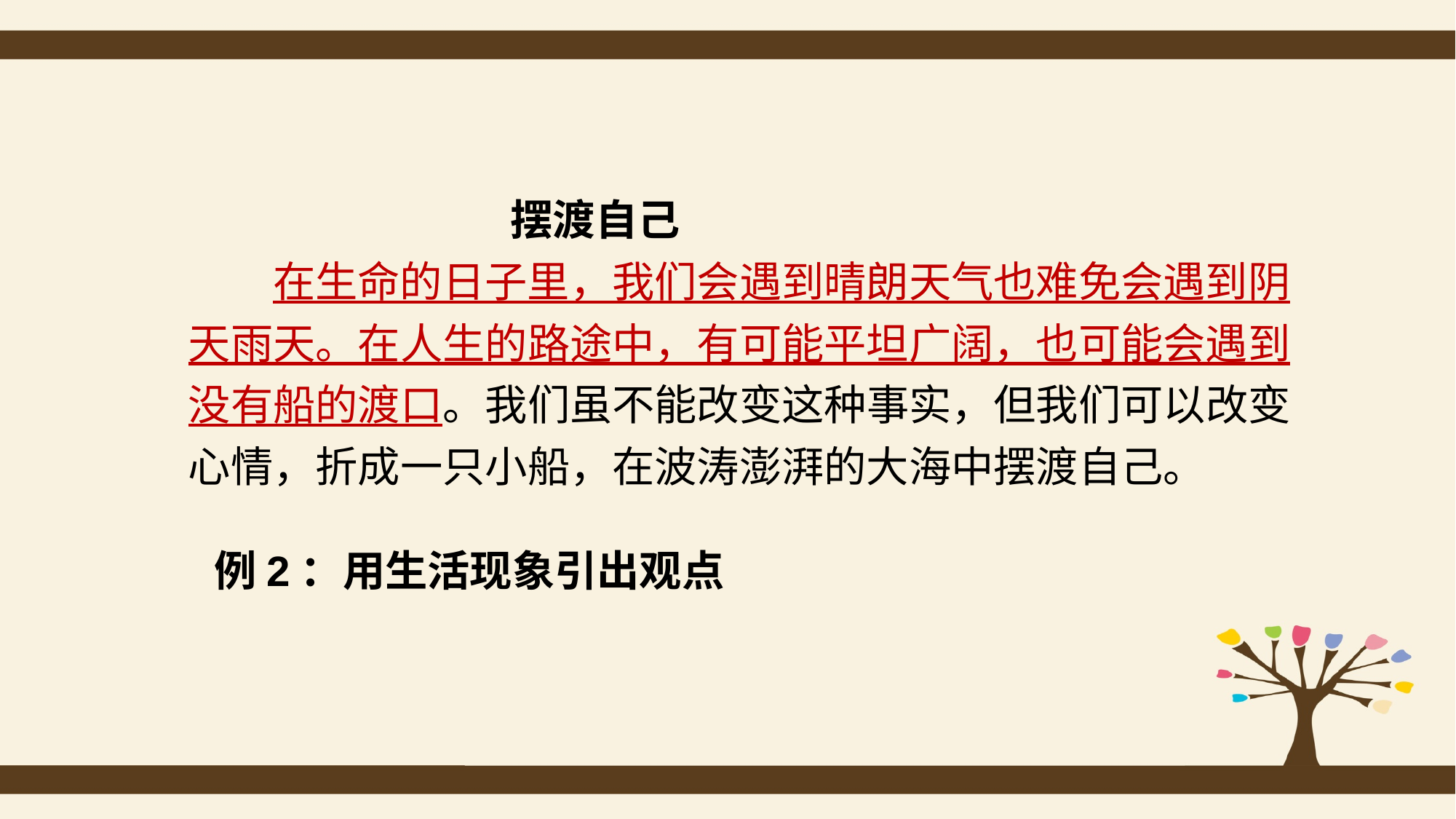

摆渡自己
　　在生命的日子里，我们会遇到晴朗天气也难免会遇到阴天雨天。在人生的路途中，有可能平坦广阔，也可能会遇到没有船的渡口。我们虽不能改变这种事实，但我们可以改变心情，折成一只小船，在波涛澎湃的大海中摆渡自己。
例2：用生活现象引出观点